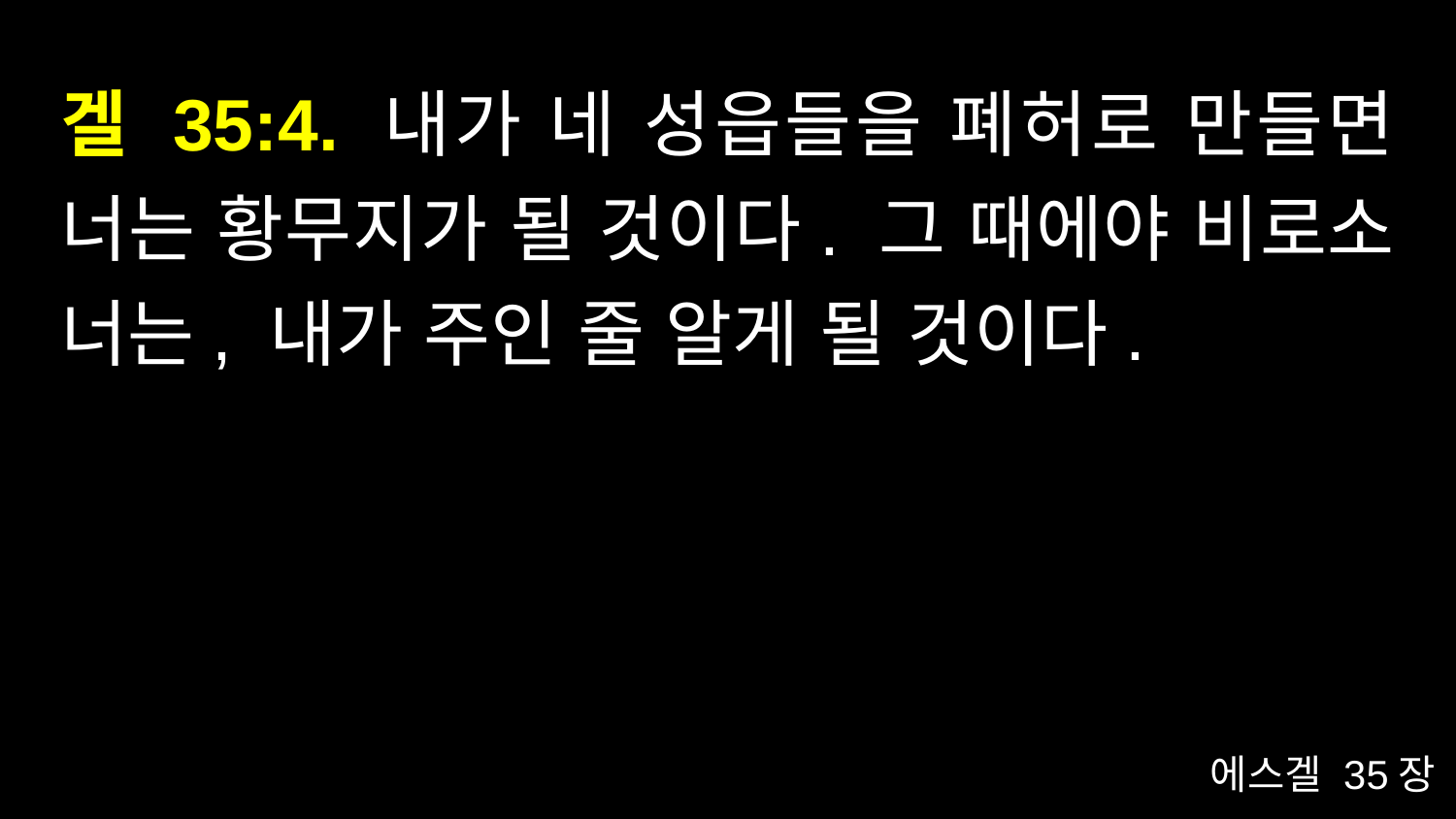

# 겔 35:4. 내가 네 성읍들을 폐허로 만들면 너는 황무지가 될 것이다. 그 때에야 비로소 너는, 내가 주인 줄 알게 될 것이다.
에스겔 35장